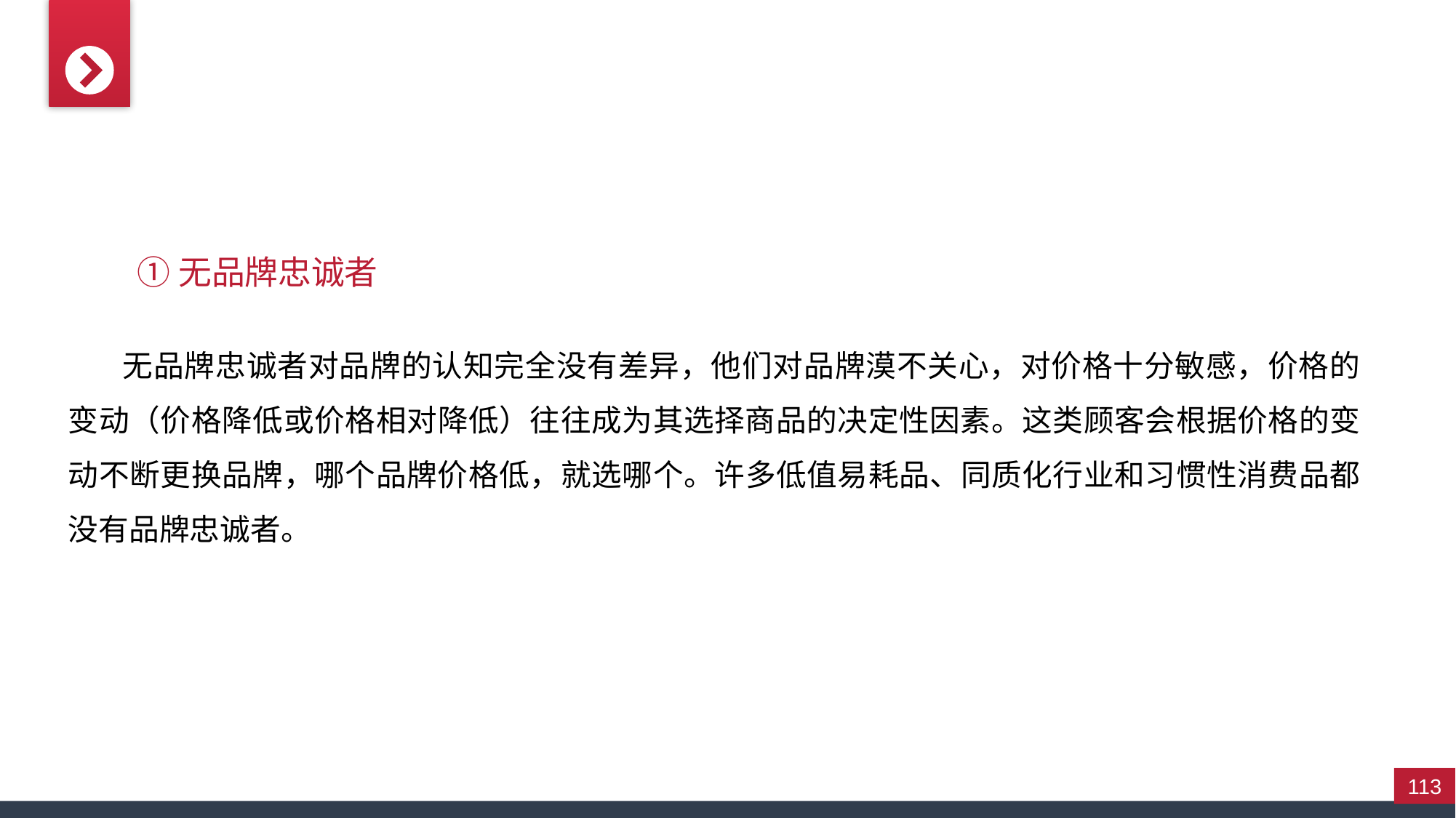

①无品牌忠诚者
无品牌忠诚者对品牌的认知完全没有差异，他们对品牌漠不关心，对价格十分敏感，价格的变动（价格降低或价格相对降低）往往成为其选择商品的决定性因素。这类顾客会根据价格的变动不断更换品牌，哪个品牌价格低，就选哪个。许多低值易耗品、同质化行业和习惯性消费品都没有品牌忠诚者。